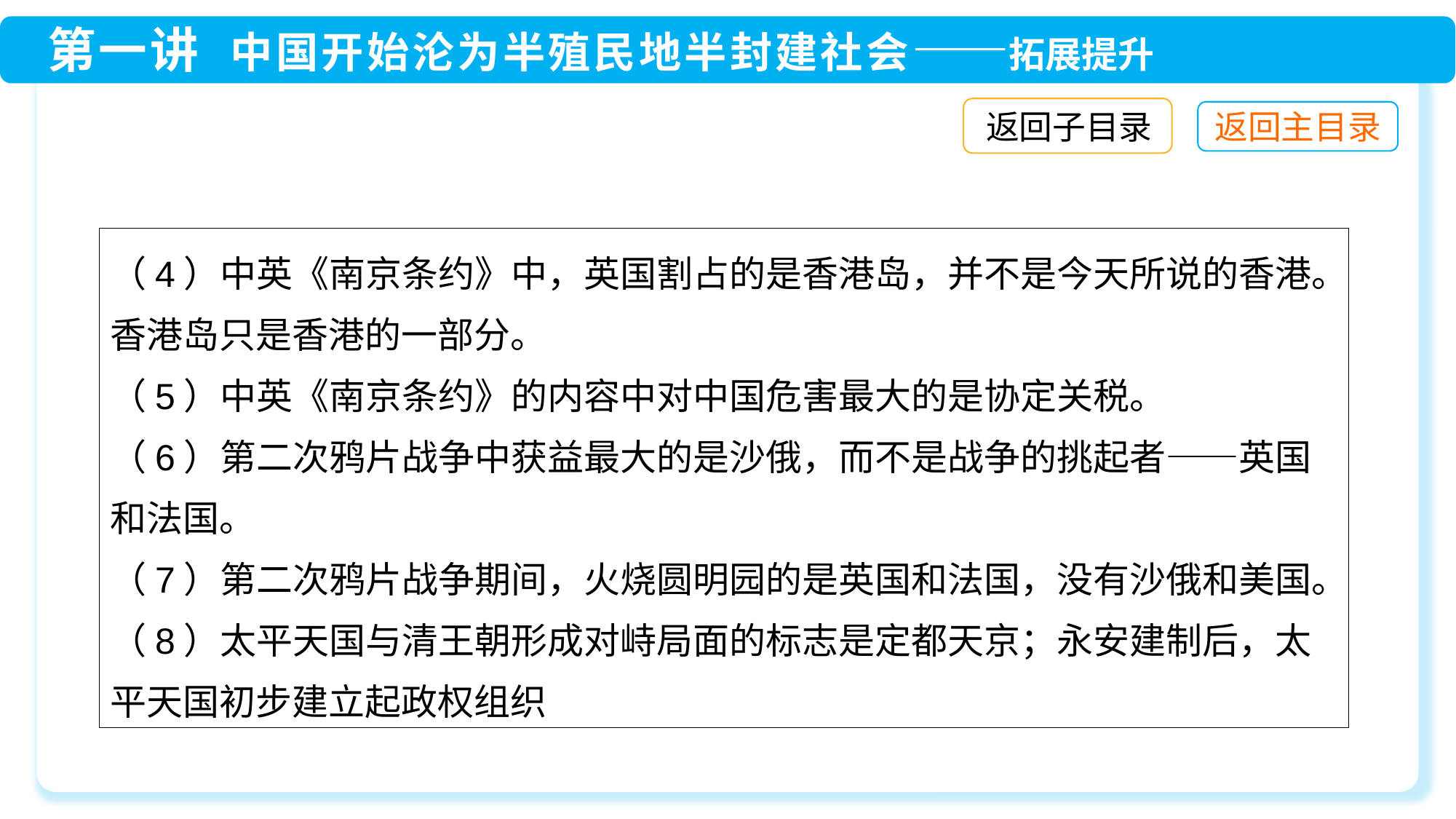

返回子目录
（4）中英《南京条约》中，英国割占的是香港岛，并不是今天所说的香港。香港岛只是香港的一部分。
（5）中英《南京条约》的内容中对中国危害最大的是协定关税。
（6）第二次鸦片战争中获益最大的是沙俄，而不是战争的挑起者——英国和法国。
（7）第二次鸦片战争期间，火烧圆明园的是英国和法国，没有沙俄和美国。
（8）太平天国与清王朝形成对峙局面的标志是定都天京；永安建制后，太平天国初步建立起政权组织